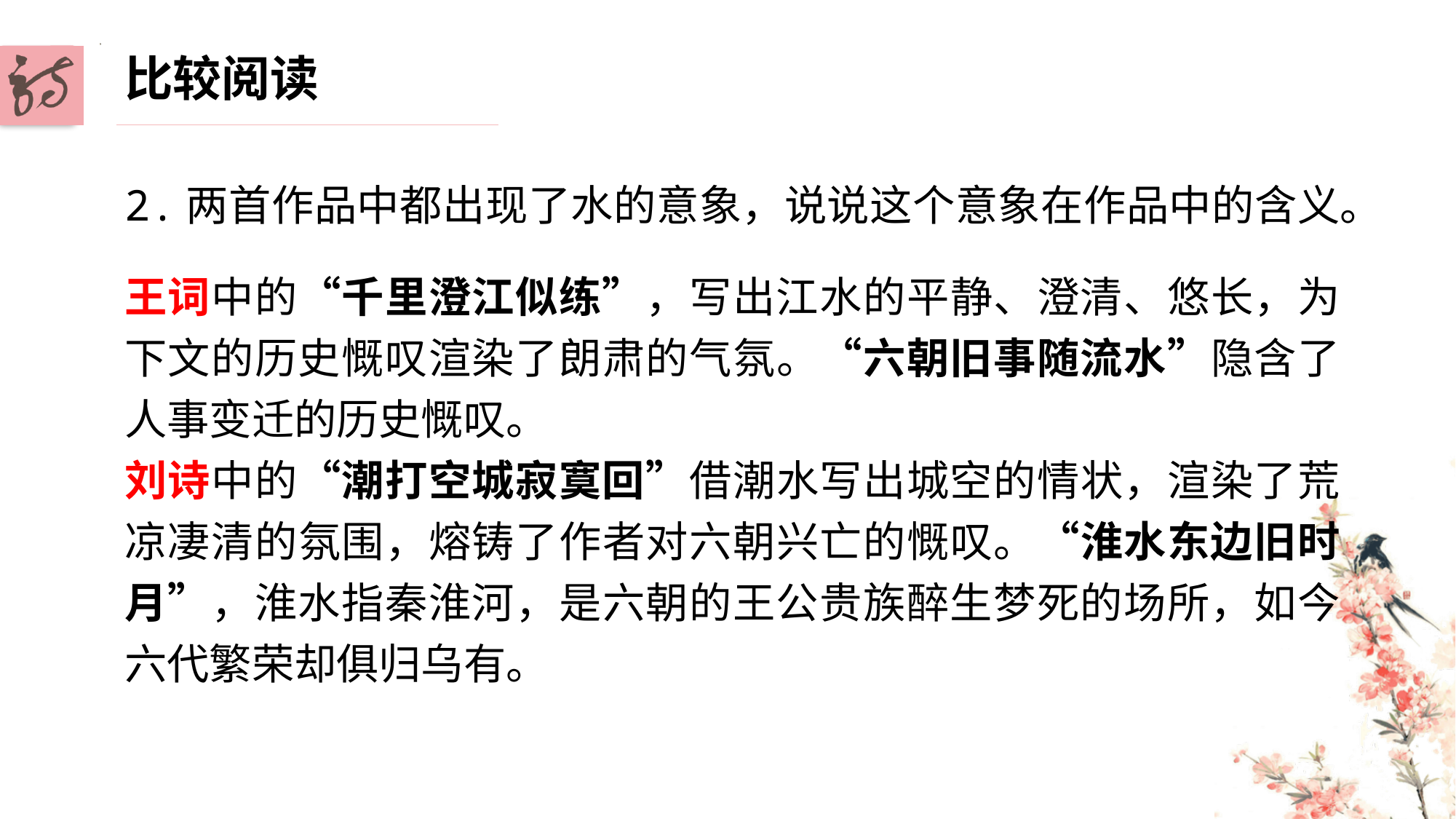

比较阅读
2.两首作品中都出现了水的意象，说说这个意象在作品中的含义。
王词中的“千里澄江似练”，写出江水的平静、澄清、悠长，为下文的历史慨叹渲染了朗肃的气氛。“六朝旧事随流水”隐含了人事变迁的历史慨叹。
刘诗中的“潮打空城寂寞回”借潮水写出城空的情状，渲染了荒凉凄清的氛围，熔铸了作者对六朝兴亡的慨叹。“淮水东边旧时月”，淮水指秦淮河，是六朝的王公贵族醉生梦死的场所，如今六代繁荣却俱归乌有。